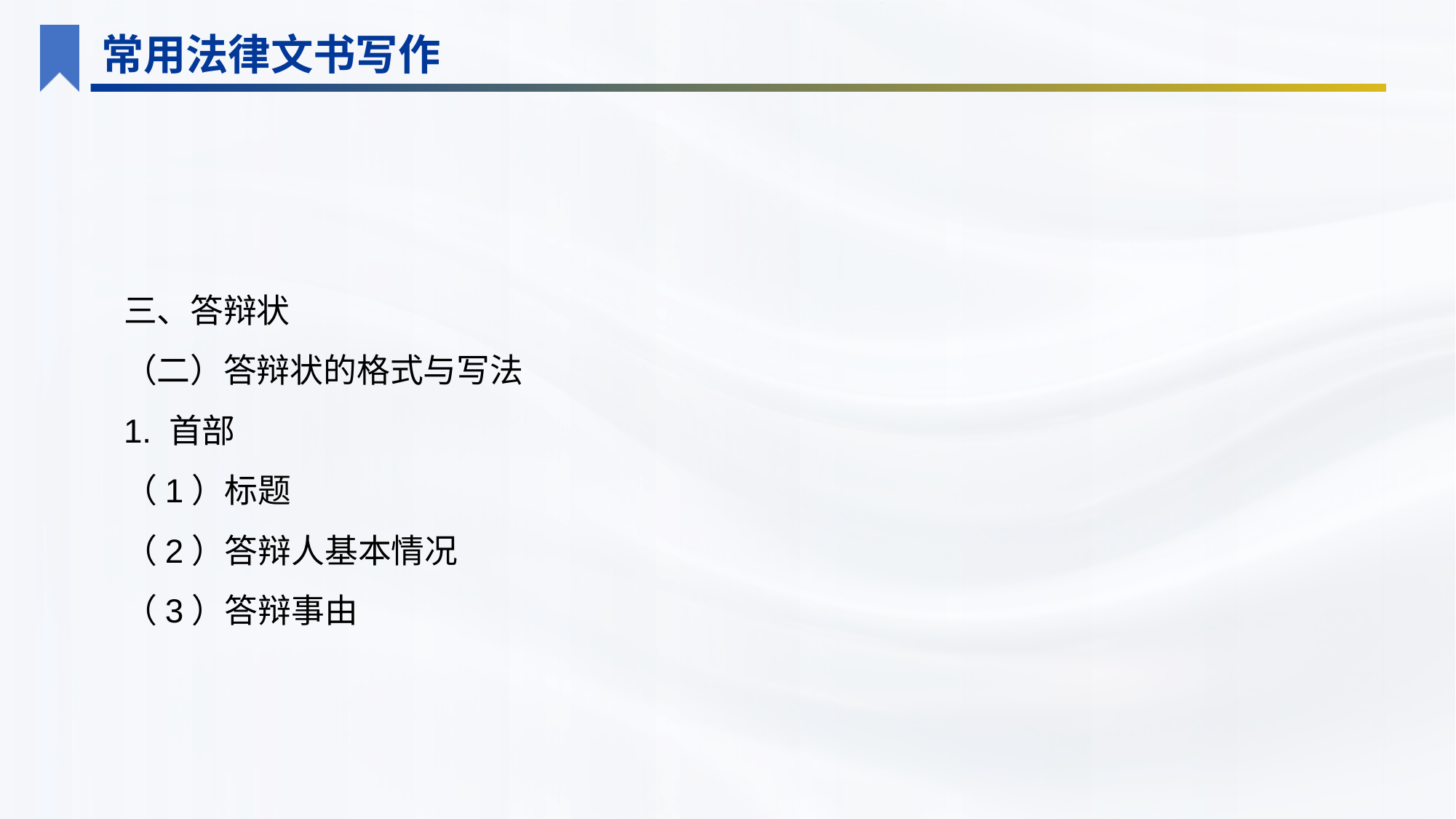

常用法律文书写作
三、答辩状
（二）答辩状的格式与写法
1. 首部
（1）标题
（2）答辩人基本情况
（3）答辩事由